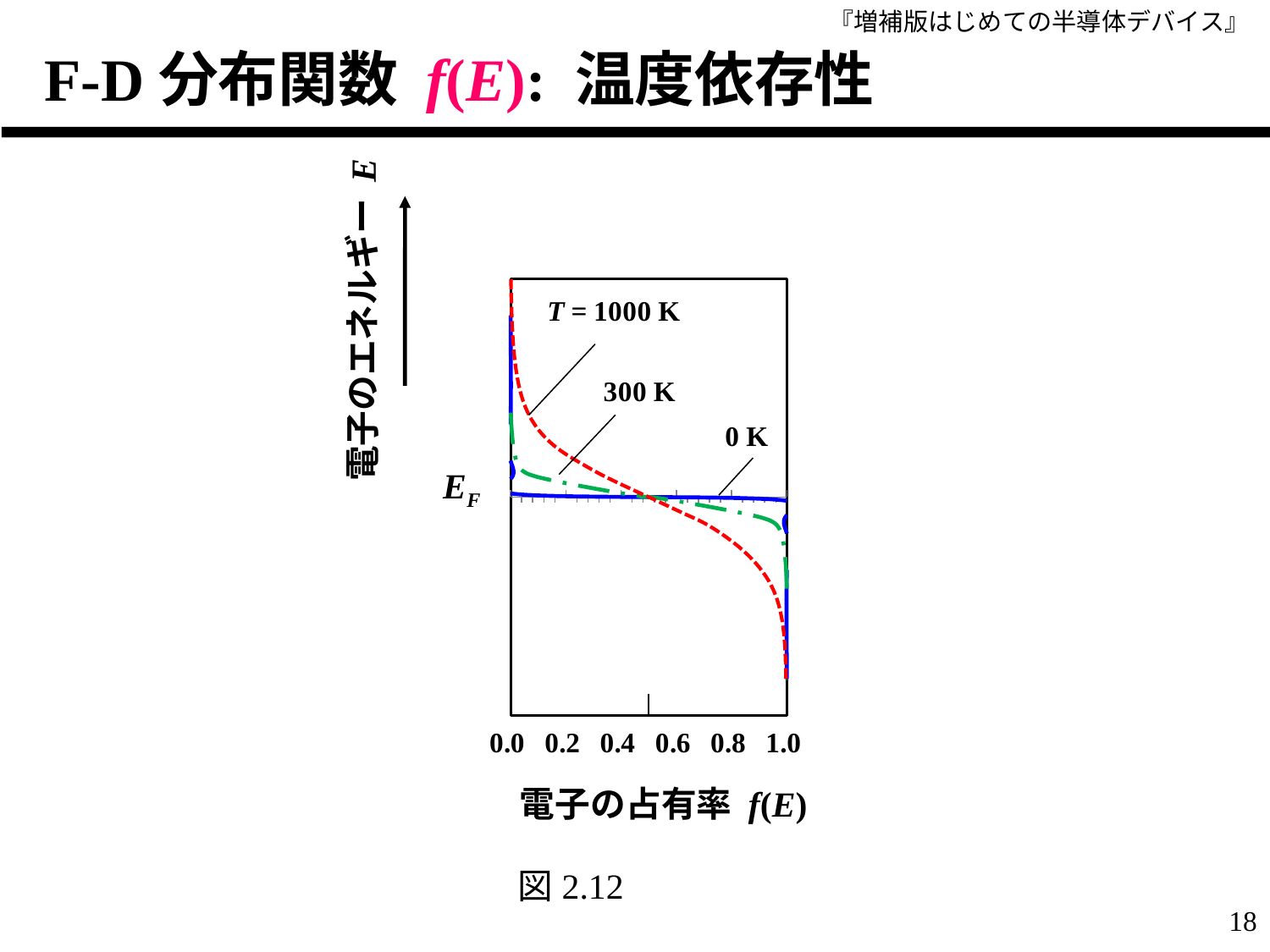

F-D分布関数 f(E): 温度依存性

### Chart

| Category | 1000 | 300 | 0 |
|---|---|---|---|
電子のエネルギー E
電子の占有率 f(E)
図2.12
18